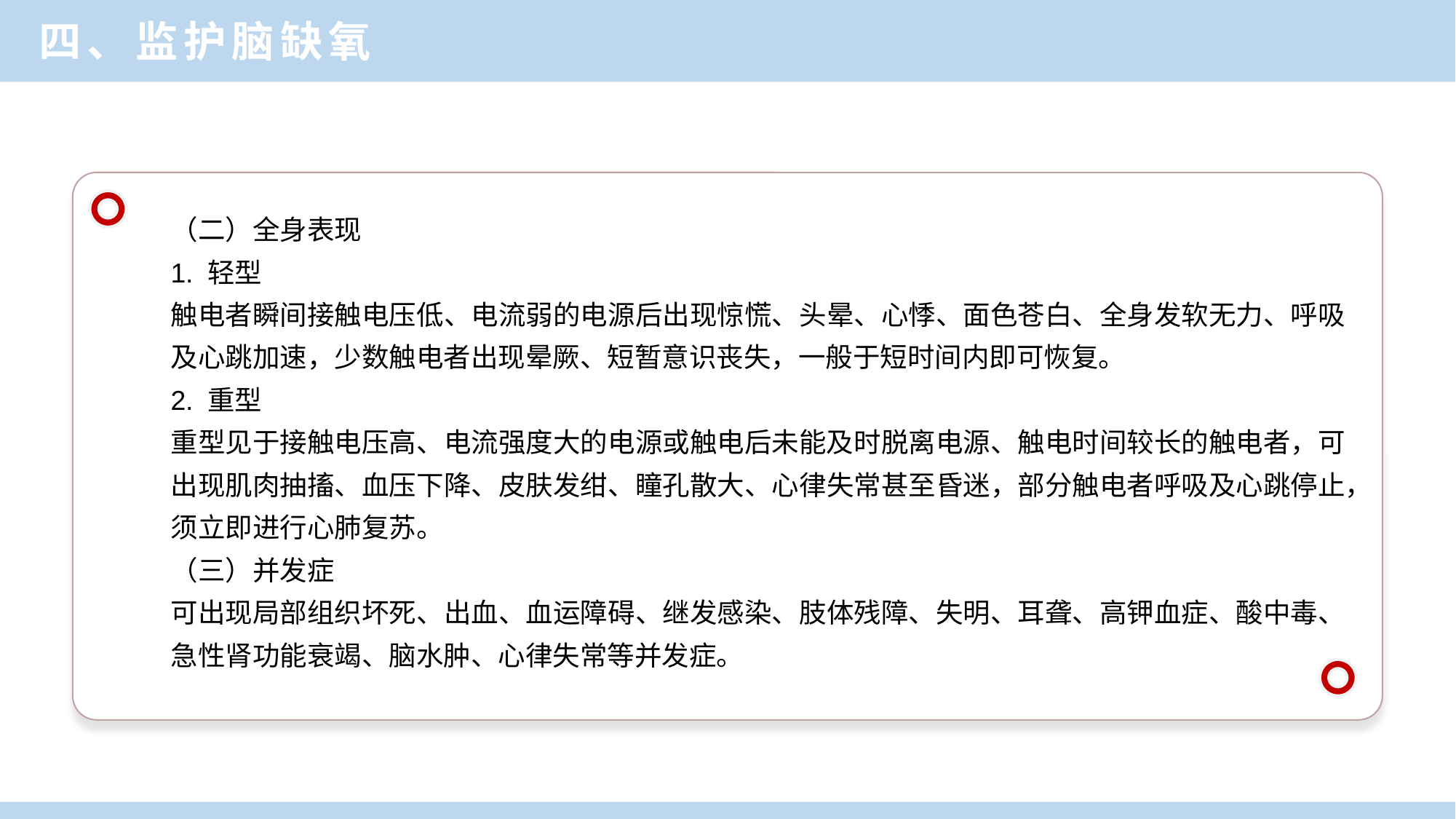

四、监护脑缺氧

（二）全身表现
1. 轻型
触电者瞬间接触电压低、电流弱的电源后出现惊慌、头晕、心悸、面色苍白、全身发软无力、呼吸及心跳加速，少数触电者出现晕厥、短暂意识丧失，一般于短时间内即可恢复。
2. 重型
重型见于接触电压高、电流强度大的电源或触电后未能及时脱离电源、触电时间较长的触电者，可出现肌肉抽搐、血压下降、皮肤发绀、瞳孔散大、心律失常甚至昏迷，部分触电者呼吸及心跳停止，须立即进行心肺复苏。
（三）并发症
可出现局部组织坏死、出血、血运障碍、继发感染、肢体残障、失明、耳聋、高钾血症、酸中毒、急性肾功能衰竭、脑水肿、心律失常等并发症。